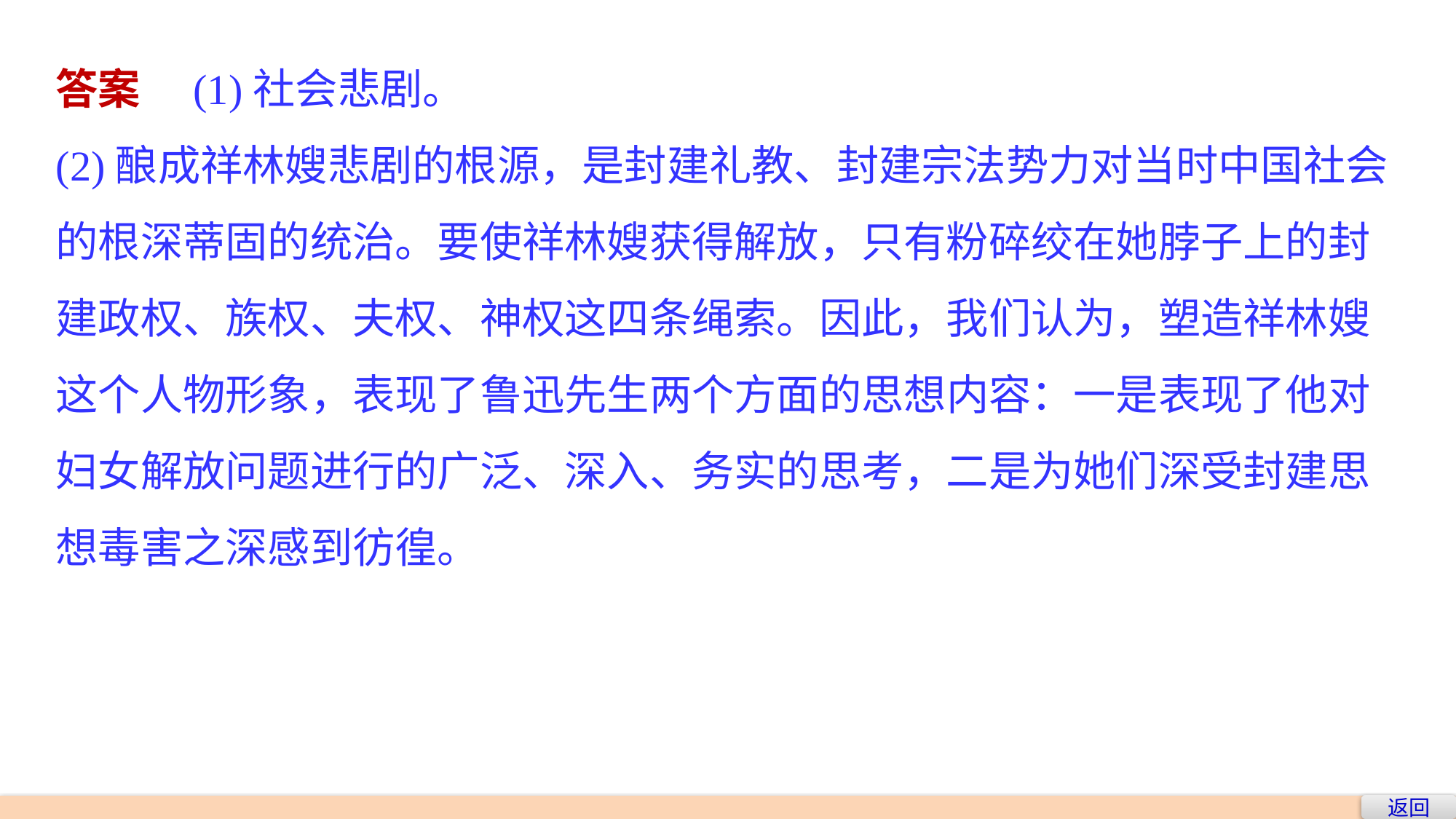

答案　(1)社会悲剧。
(2)酿成祥林嫂悲剧的根源，是封建礼教、封建宗法势力对当时中国社会的根深蒂固的统治。要使祥林嫂获得解放，只有粉碎绞在她脖子上的封建政权、族权、夫权、神权这四条绳索。因此，我们认为，塑造祥林嫂这个人物形象，表现了鲁迅先生两个方面的思想内容：一是表现了他对妇女解放问题进行的广泛、深入、务实的思考，二是为她们深受封建思想毒害之深感到彷徨。
返回